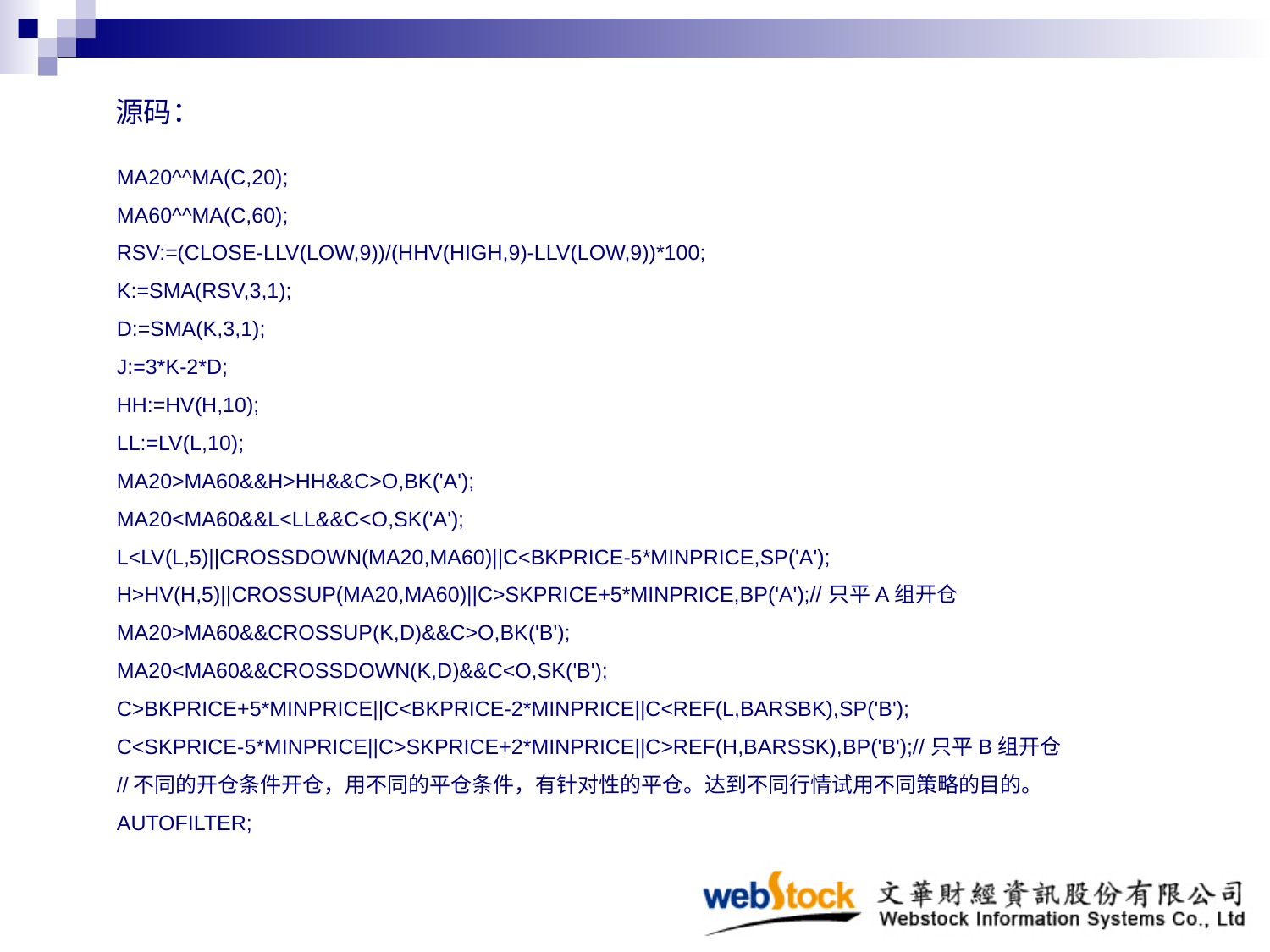

# 源码：
MA20^^MA(C,20);
MA60^^MA(C,60);
RSV:=(CLOSE-LLV(LOW,9))/(HHV(HIGH,9)-LLV(LOW,9))*100;
K:=SMA(RSV,3,1);
D:=SMA(K,3,1);
J:=3*K-2*D;
HH:=HV(H,10);
LL:=LV(L,10);
MA20>MA60&&H>HH&&C>O,BK('A');
MA20<MA60&&L<LL&&C<O,SK('A');
L<LV(L,5)||CROSSDOWN(MA20,MA60)||C<BKPRICE-5*MINPRICE,SP('A');
H>HV(H,5)||CROSSUP(MA20,MA60)||C>SKPRICE+5*MINPRICE,BP('A');//只平A组开仓
MA20>MA60&&CROSSUP(K,D)&&C>O,BK('B');
MA20<MA60&&CROSSDOWN(K,D)&&C<O,SK('B');
C>BKPRICE+5*MINPRICE||C<BKPRICE-2*MINPRICE||C<REF(L,BARSBK),SP('B');
C<SKPRICE-5*MINPRICE||C>SKPRICE+2*MINPRICE||C>REF(H,BARSSK),BP('B');//只平B组开仓
//不同的开仓条件开仓，用不同的平仓条件，有针对性的平仓。达到不同行情试用不同策略的目的。
AUTOFILTER;